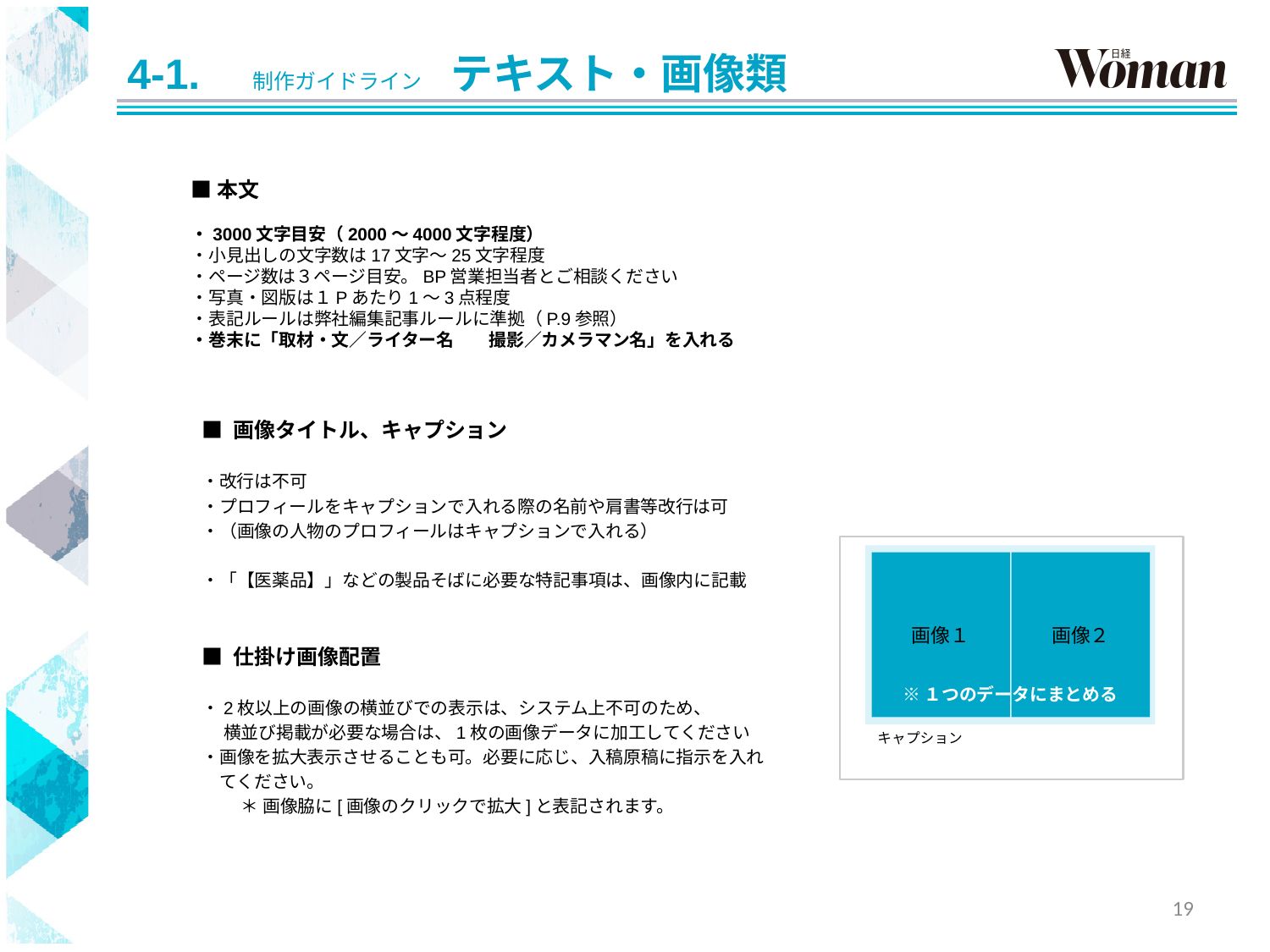

# 4-1.　制作ガイドライン　テキスト・画像類

■本文

・3000文字目安（2000～4000文字程度）
・小見出しの文字数は17文字～25文字程度
・ページ数は３ページ目安。BP営業担当者とご相談ください
・写真・図版は１Pあたり1～3点程度
・表記ルールは弊社編集記事ルールに準拠（P.9参照）
・巻末に「取材・文／ライター名　　撮影／カメラマン名」を入れる

■ 画像タイトル、キャプション

・改行は不可
・プロフィールをキャプションで入れる際の名前や肩書等改行は可
・（画像の人物のプロフィールはキャプションで入れる）

・「【医薬品】」などの製品そばに必要な特記事項は、画像内に記載

■ 仕掛け画像配置

・2枚以上の画像の横並びでの表示は、システム上不可のため、
 横並び掲載が必要な場合は、1枚の画像データに加工してください
・画像を拡大表示させることも可。必要に応じ、入稿原稿に指示を入れ
　てください。
 　＊ 画像脇に[画像のクリックで拡大]と表記されます。

画像１
画像２
※１つのデータにまとめる
キャプション
19